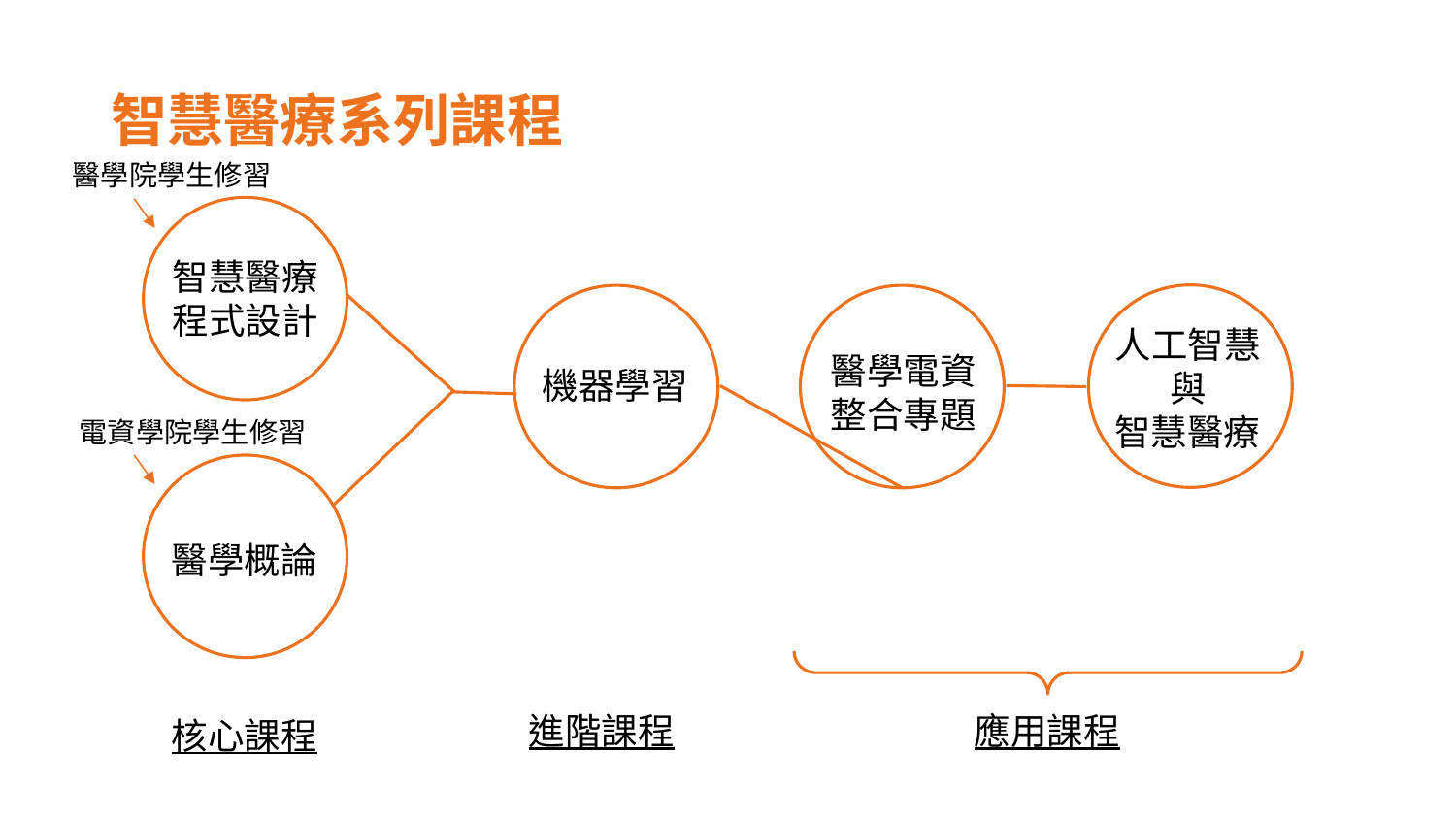

# 智慧醫療系列課程
醫學院學生修習

智慧醫療
程式設計

人工智慧與
智慧醫療
醫學電資整合專題
機器學習
電資學院學生修習

醫學概論
進階課程
應用課程
核心課程